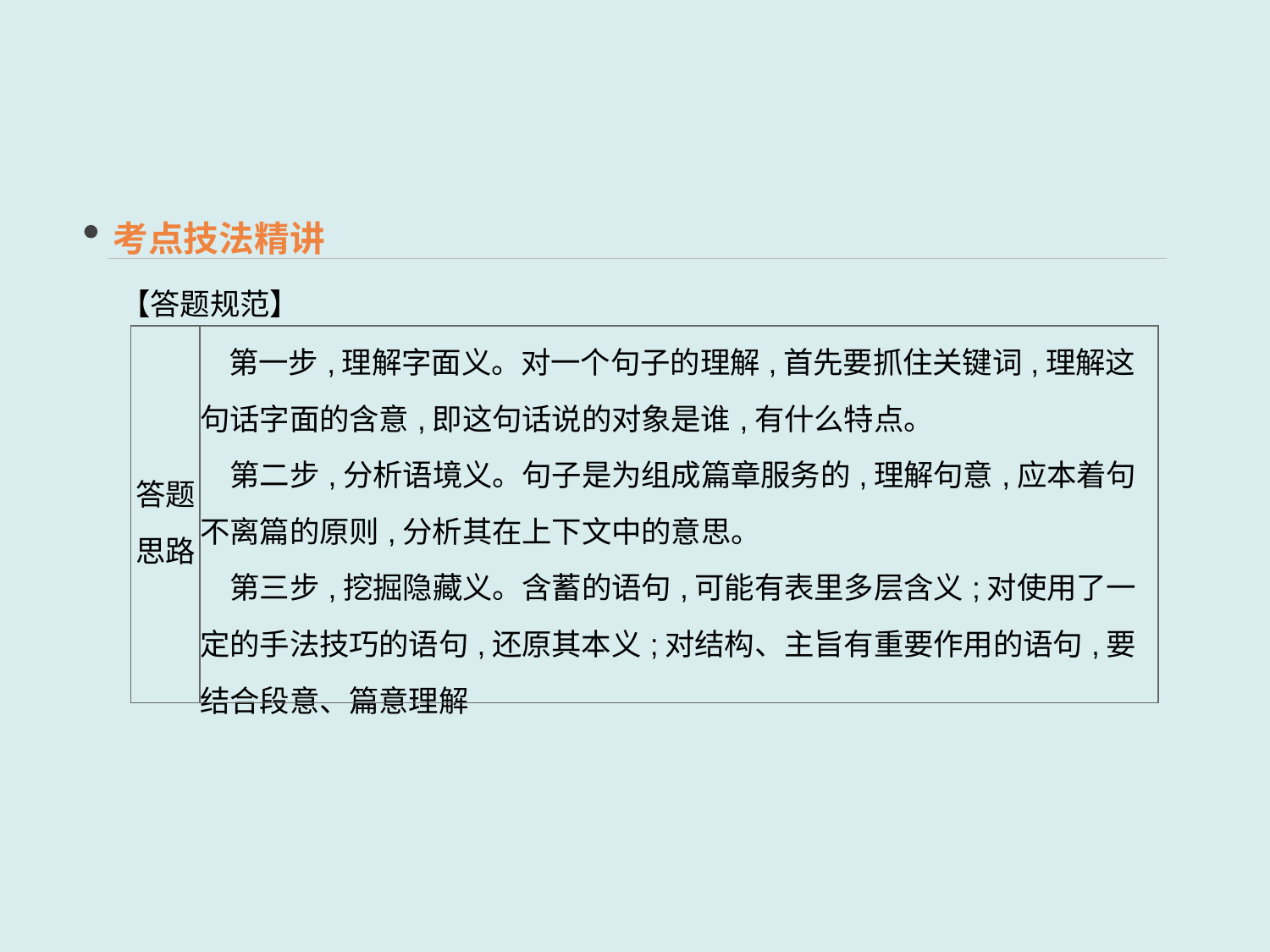

考点技法精讲

【答题规范】
| 答题 思路 | 第一步,理解字面义。对一个句子的理解,首先要抓住关键词,理解这句话字面的含意,即这句话说的对象是谁,有什么特点。 　第二步,分析语境义。句子是为组成篇章服务的,理解句意,应本着句不离篇的原则,分析其在上下文中的意思。 　第三步,挖掘隐藏义。含蓄的语句,可能有表里多层含义;对使用了一定的手法技巧的语句,还原其本义;对结构、主旨有重要作用的语句,要结合段意、篇意理解 |
| --- | --- |